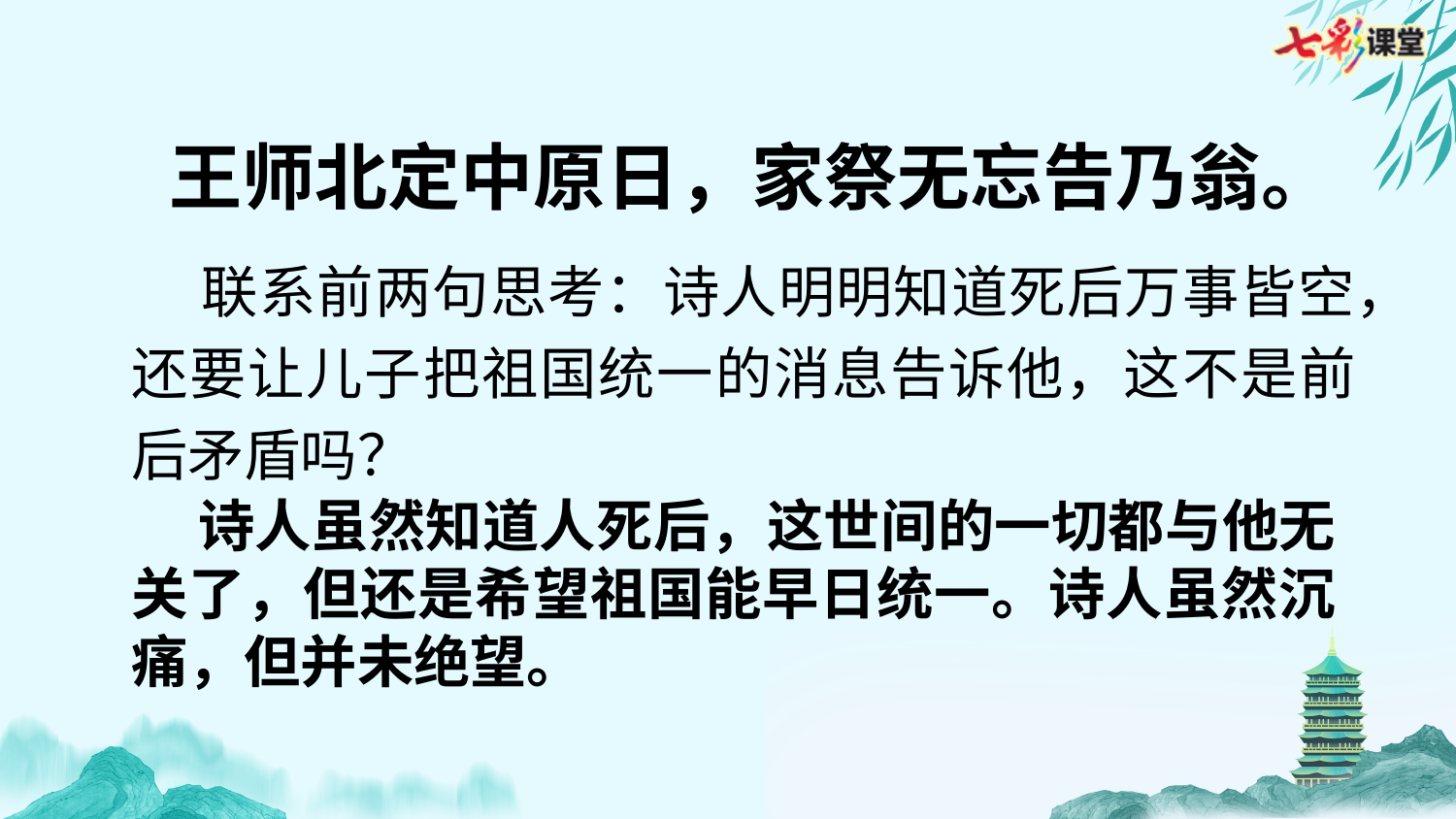

王师北定中原日，家祭无忘告乃翁。
    联系前两句思考：诗人明明知道死后万事皆空，还要让儿子把祖国统一的消息告诉他，这不是前后矛盾吗？
    诗人虽然知道人死后，这世间的一切都与他无关了，但还是希望祖国能早日统一。诗人虽然沉痛，但并未绝望。